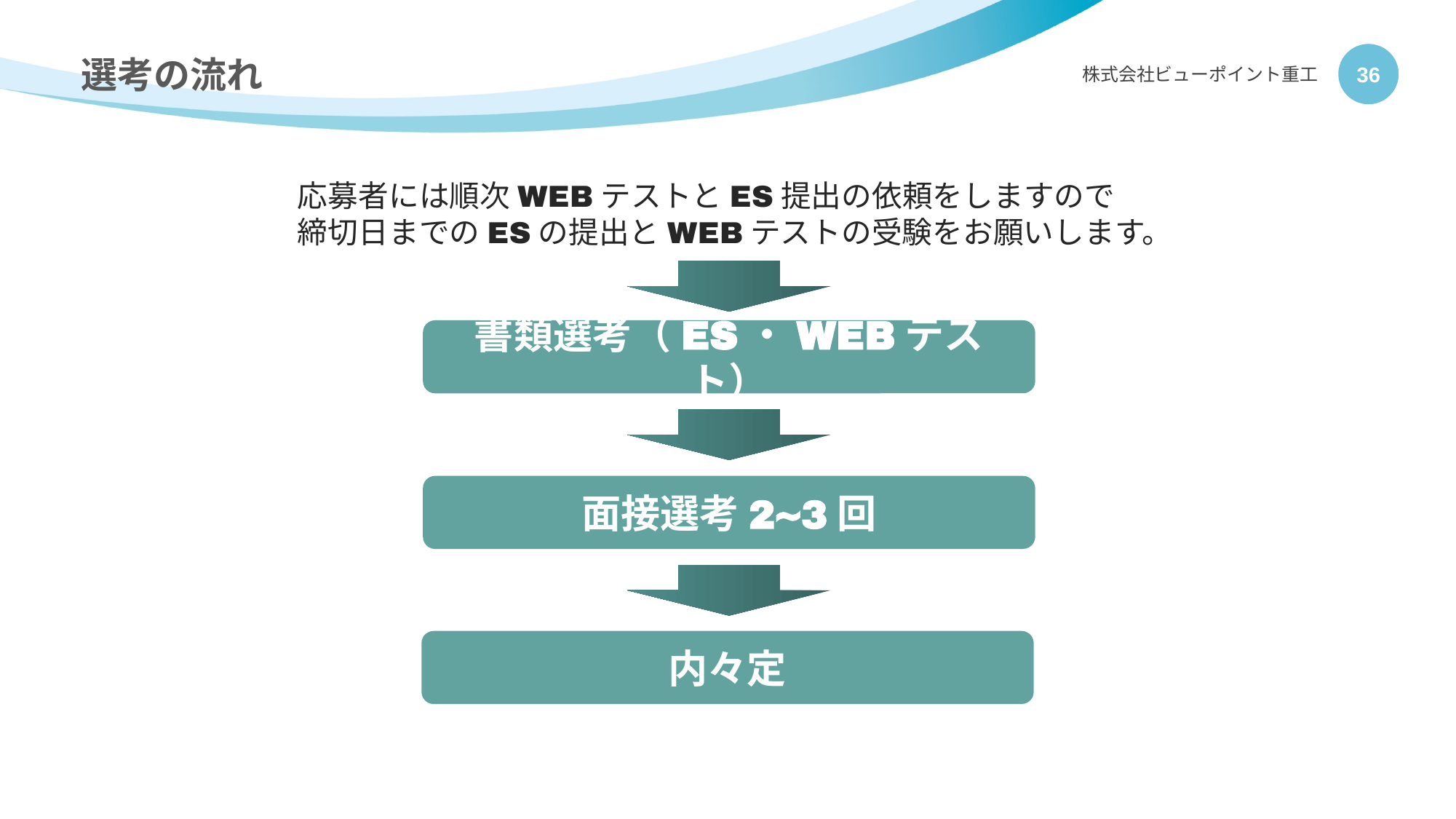

# 選考の流れ
株式会社ビューポイント重工
36
応募者には順次WEBテストとES提出の依頼をしますので
締切日までのESの提出とWEBテストの受験をお願いします。

書類選考（ES・WEBテスト）

面接選考2~3回

内々定